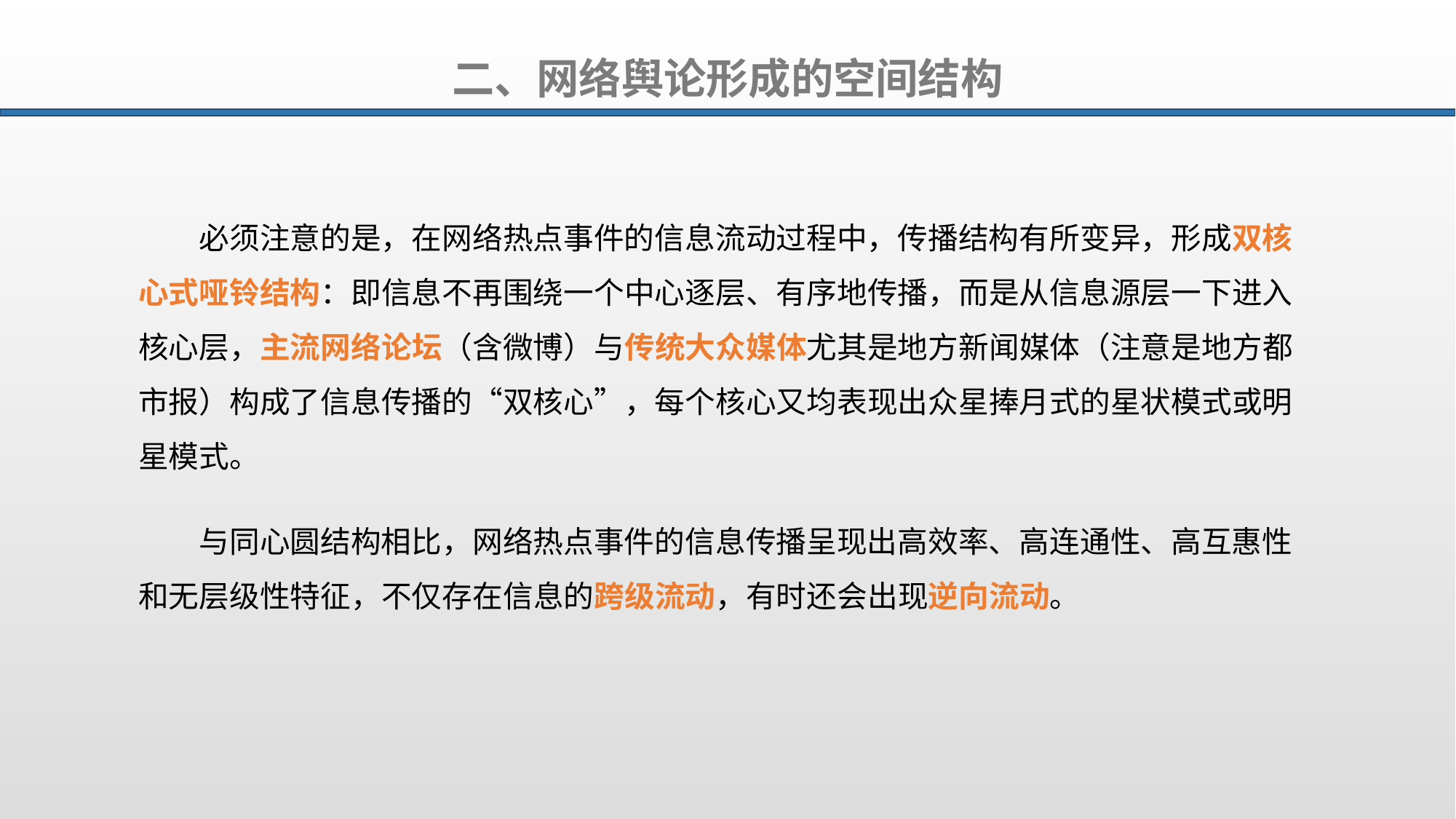

二、网络舆论形成的空间结构

必须注意的是，在网络热点事件的信息流动过程中，传播结构有所变异，形成双核心式哑铃结构：即信息不再围绕一个中心逐层、有序地传播，而是从信息源层一下进入核心层，主流网络论坛（含微博）与传统大众媒体尤其是地方新闻媒体（注意是地方都市报）构成了信息传播的“双核心”，每个核心又均表现出众星捧月式的星状模式或明星模式。
与同心圆结构相比，网络热点事件的信息传播呈现出高效率、高连通性、高互惠性和无层级性特征，不仅存在信息的跨级流动，有时还会出现逆向流动。